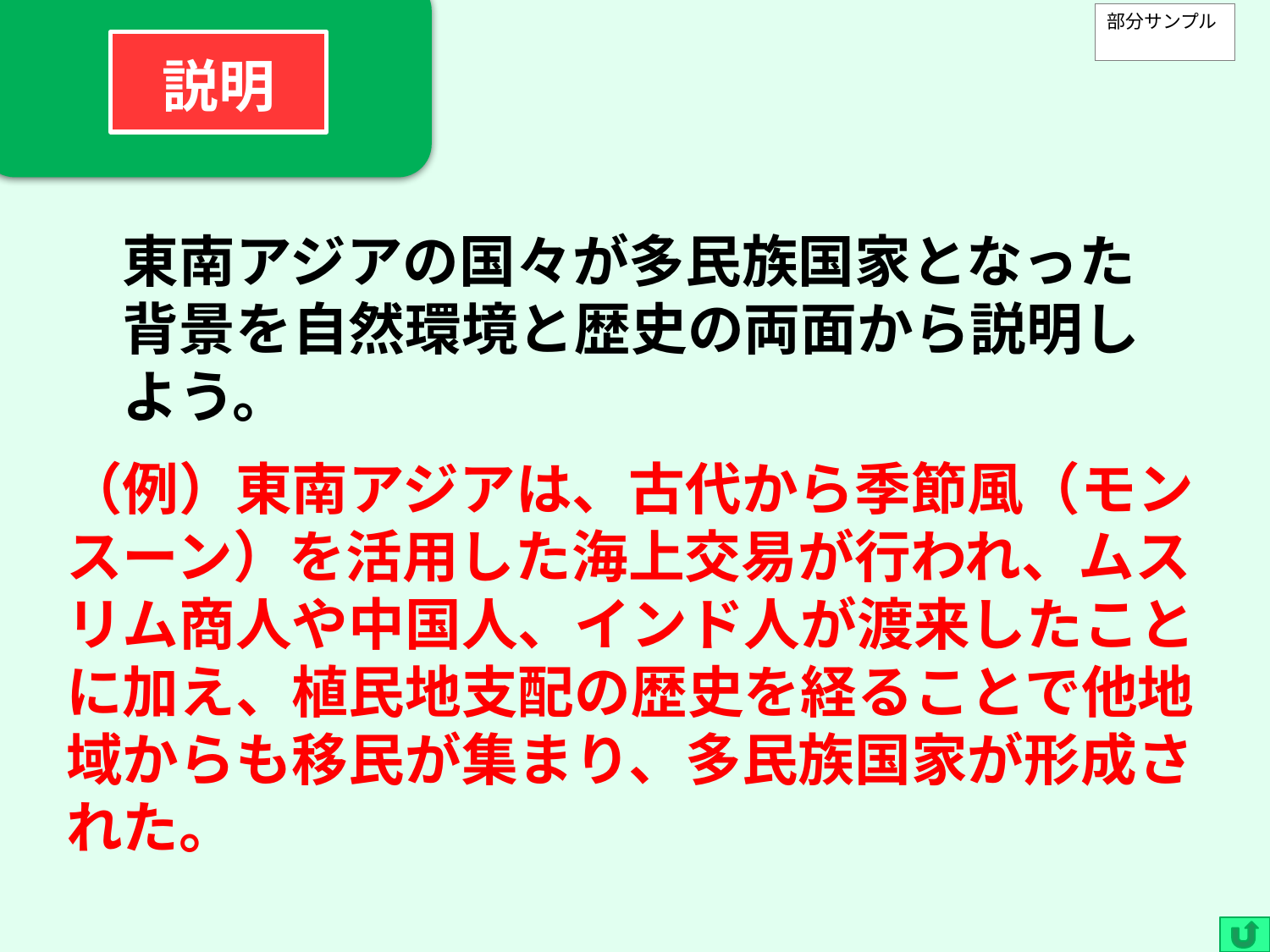

部分サンプル
説明
# 東南アジアの国々が多民族国家となった背景を自然環境と歴史の両面から説明しよう。
（例）東南アジアは、古代から季節風（モンスーン）を活用した海上交易が行われ、ムスリム商人や中国人、インド人が渡来したことに加え、植民地支配の歴史を経ることで他地域からも移民が集まり、多民族国家が形成された。